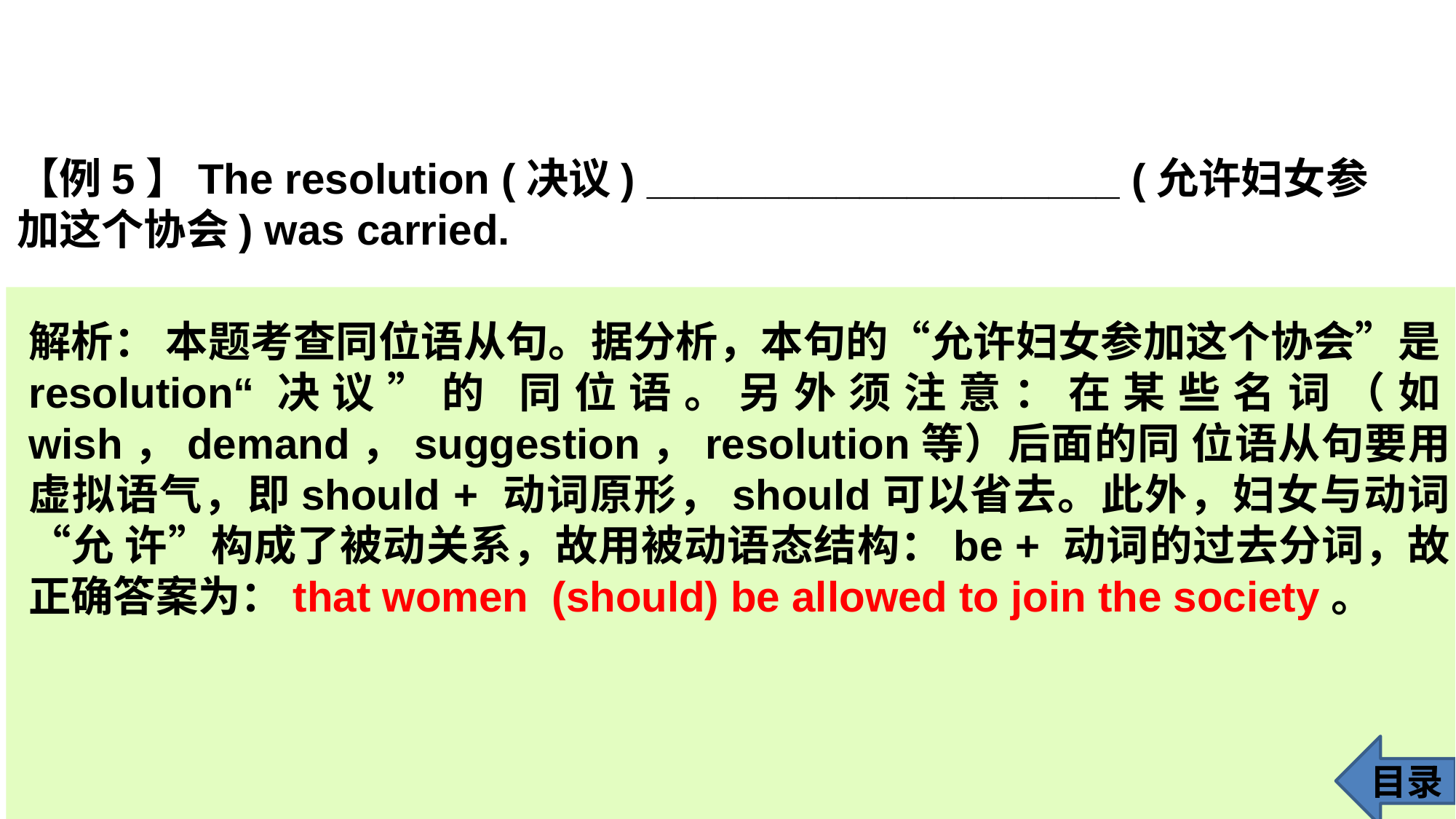

【例5】The resolution (决议) ____________________ (允许妇女参加这个协会) was carried.

解析： 本题考查同位语从句。据分析，本句的“允许妇女参加这个协会”是resolution“决议”的 同位语。另外须注意：在某些名词（如wish，demand，suggestion，resolution等）后面的同 位语从句要用虚拟语气，即should + 动词原形，should可以省去。此外，妇女与动词“允 许”构成了被动关系，故用被动语态结构：be + 动词的过去分词，故正确答案为：that women  (should) be allowed to join the society。
目录
25